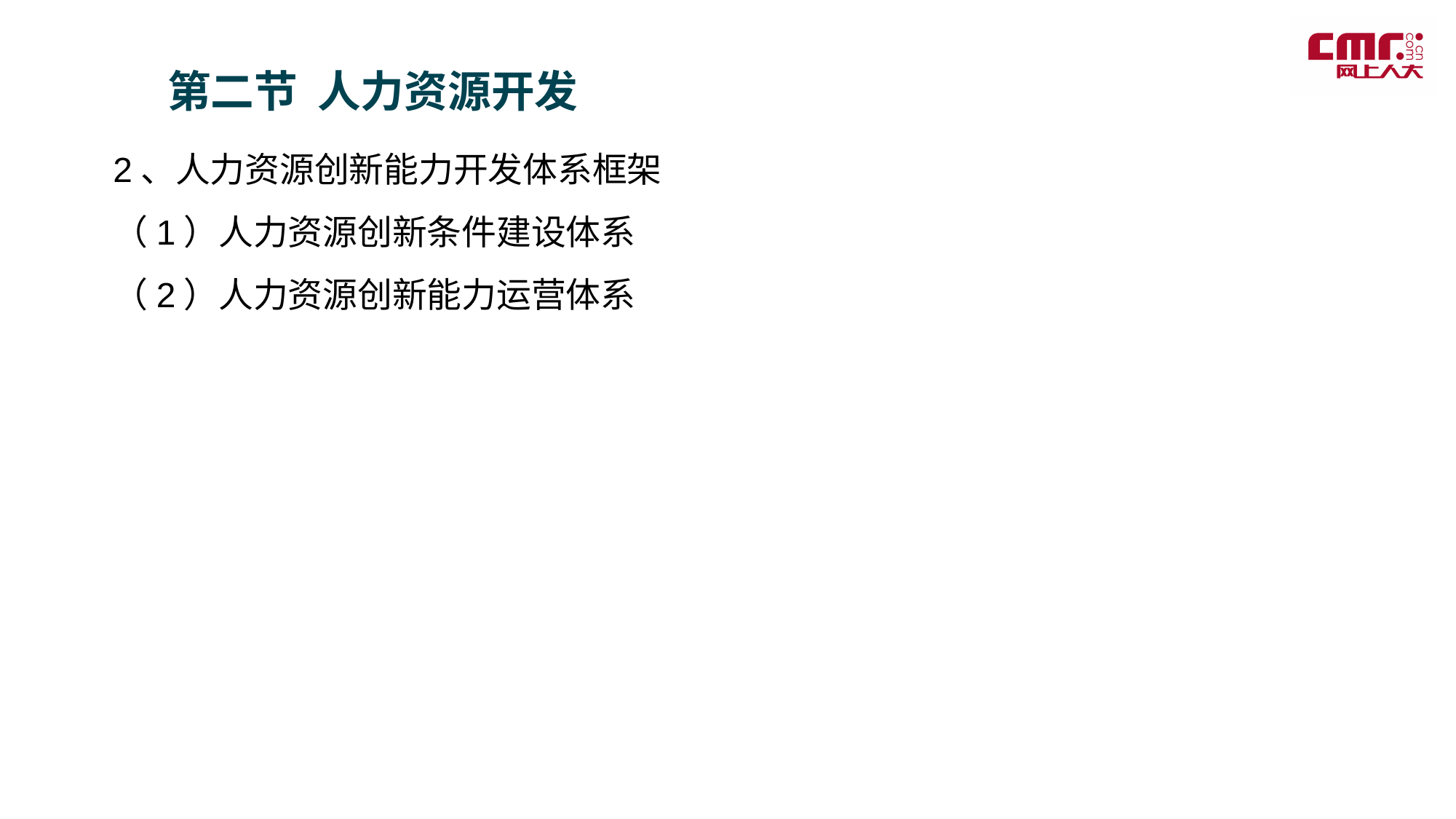

第二节  人力资源开发
2、人力资源创新能力开发体系框架
（1）人力资源创新条件建设体系
（2）人力资源创新能力运营体系